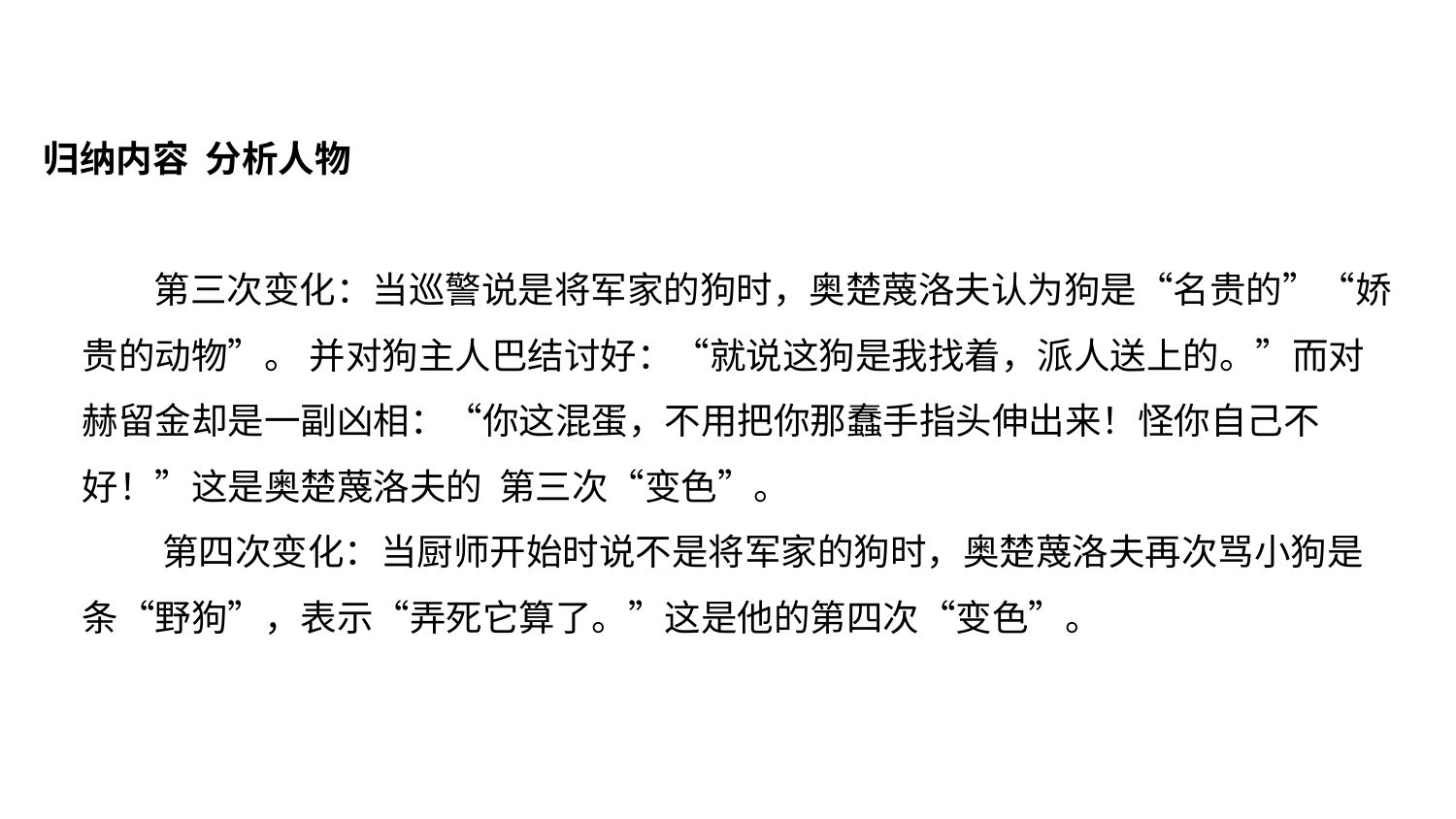

归纳内容  分析人物
 第三次变化：当巡警说是将军家的狗时，奥楚蔑洛夫认为狗是“名贵的”“娇贵的动物”。 并对狗主人巴结讨好：“就说这狗是我找着，派人送上的。”而对赫留金却是一副凶相：“你这混蛋，不用把你那蠢手指头伸出来！怪你自己不好！”这是奥楚蔑洛夫的  第三次“变色”。
  第四次变化：当厨师开始时说不是将军家的狗时，奥楚蔑洛夫再次骂小狗是条“野狗”，表示“弄死它算了。”这是他的第四次“变色”。